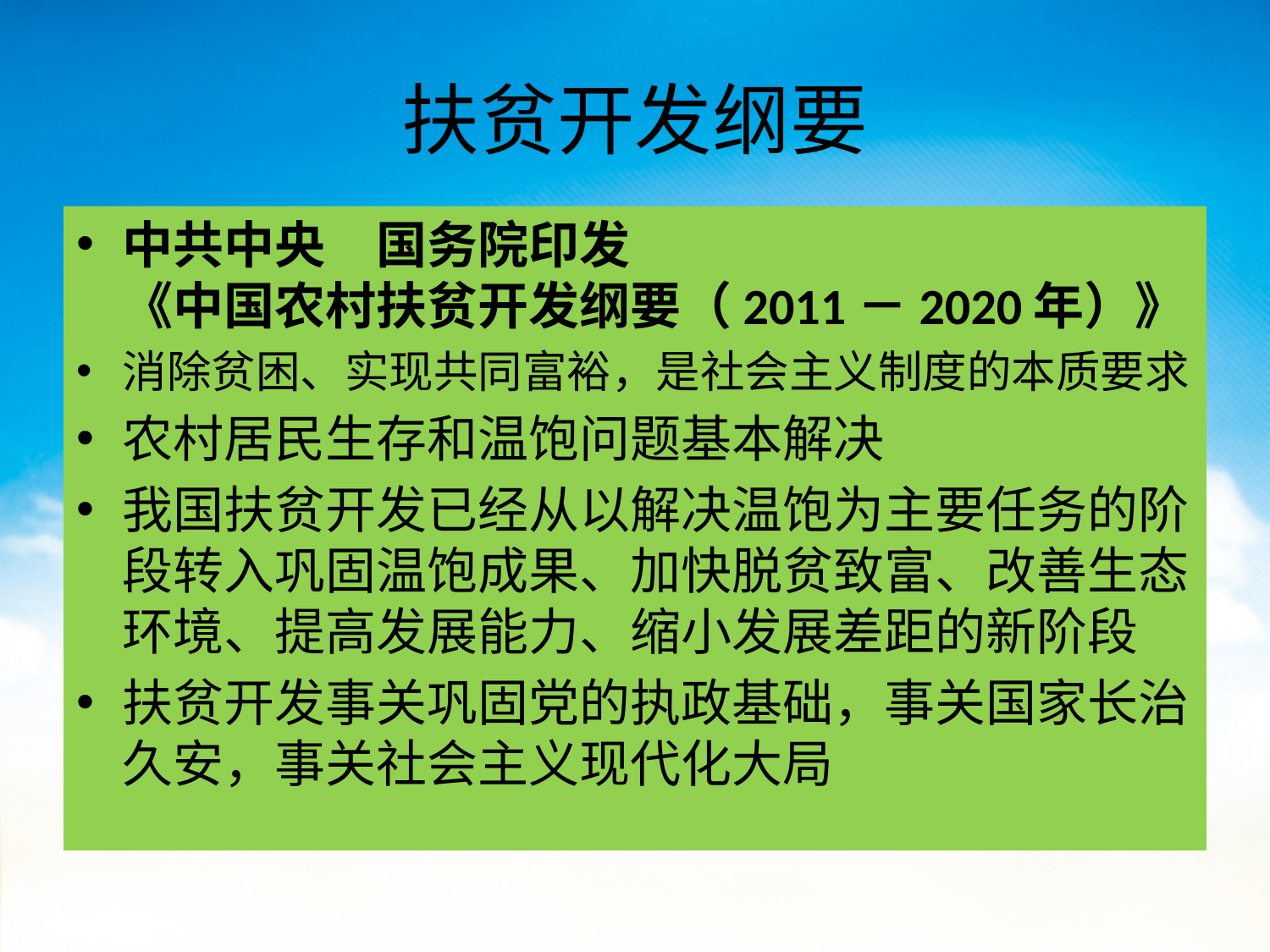

# 扶贫开发纲要
中共中央　国务院印发
《中国农村扶贫开发纲要（2011－2020年）》
消除贫困、实现共同富裕，是社会主义制度的本质要求
农村居民生存和温饱问题基本解决
我国扶贫开发已经从以解决温饱为主要任务的阶段转入巩固温饱成果、加快脱贫致富、改善生态环境、提高发展能力、缩小发展差距的新阶段
扶贫开发事关巩固党的执政基础，事关国家长治久安，事关社会主义现代化大局